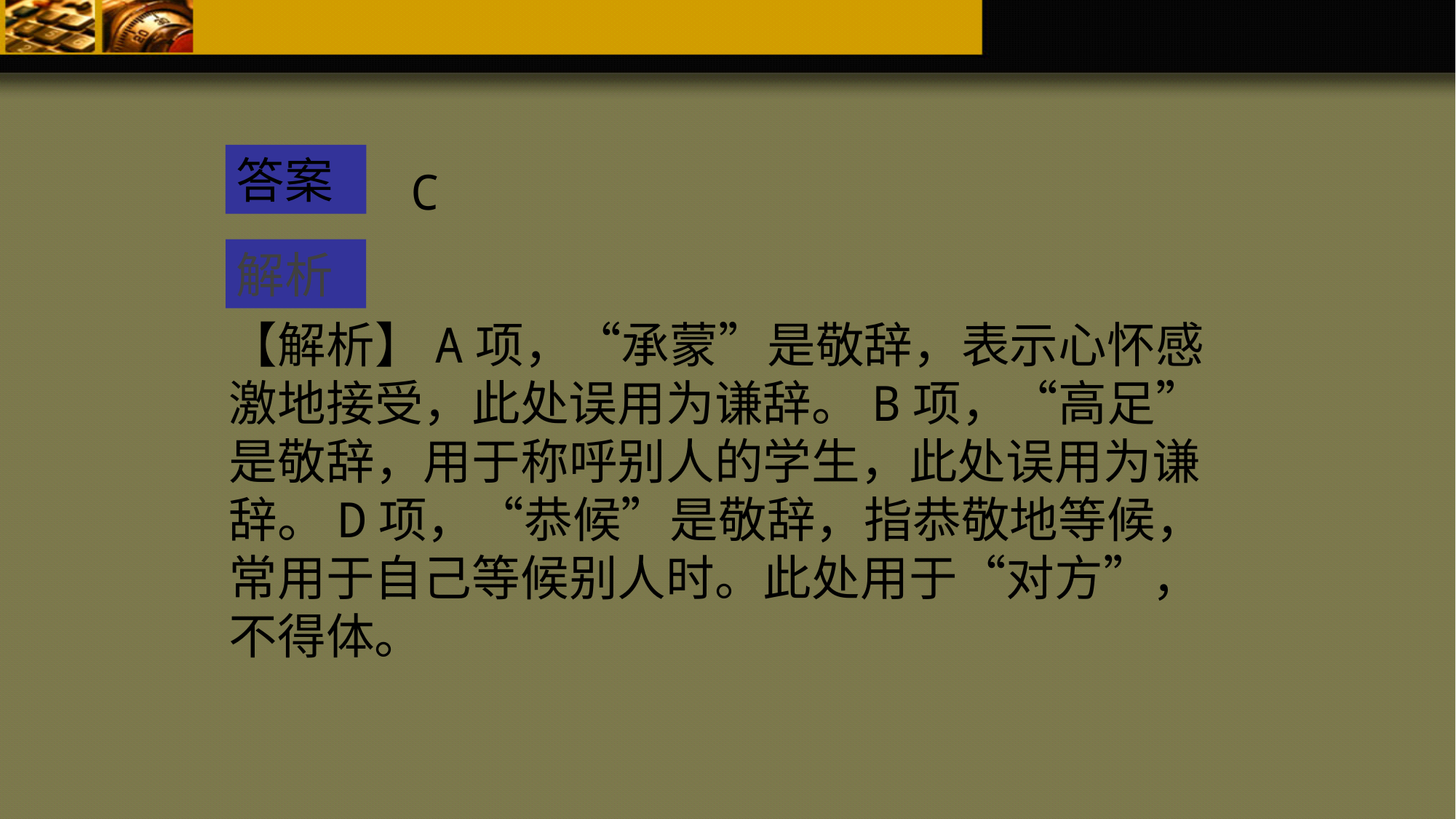

答案
C
解析
【解析】A项，“承蒙”是敬辞，表示心怀感激地接受，此处误用为谦辞。B项，“高足”是敬辞，用于称呼别人的学生，此处误用为谦辞。D项，“恭候”是敬辞，指恭敬地等候，常用于自己等候别人时。此处用于“对方”，不得体。